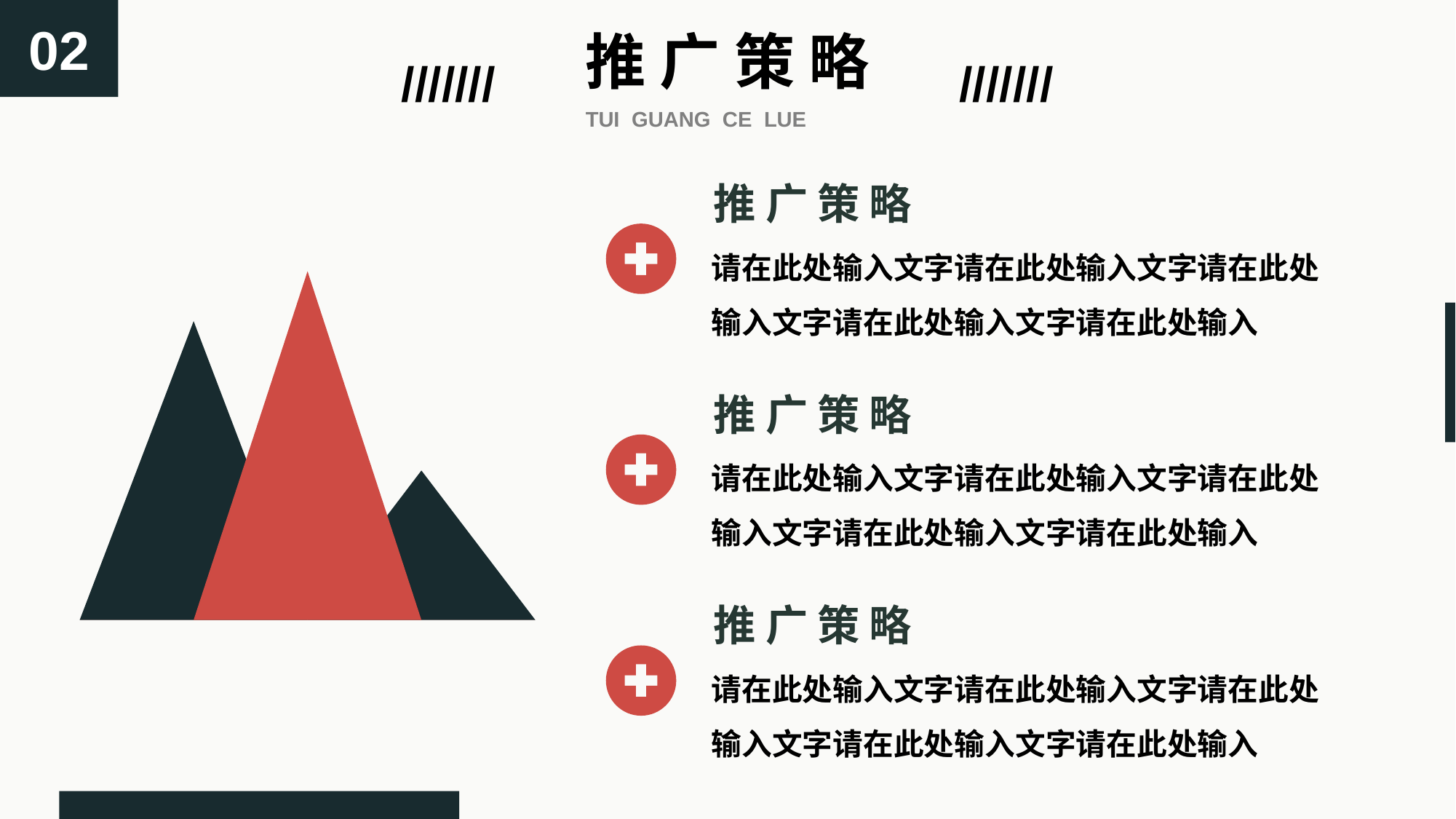

02
推 广 策 略
///////
///////
TUI  GUANG  CE  LUE
推 广 策 略
请在此处输入文字请在此处输入文字请在此处输入文字请在此处输入文字请在此处输入

### Chart

| Category | One | Two | Three |
|---|---|---|---|
| Data 1 | 0.0 | 0.0 | 0.0 |
| Data 2 | 0.0 | 24.0 | 0.0 |
| Data 3 | 28.0 | 0.0 | 0.0 |
| Data 4 | 0.0 | 0.0 | 12.0 |
| Data 5 | 0.0 | 0.0 | 0.0 |
推 广 策 略
请在此处输入文字请在此处输入文字请在此处输入文字请在此处输入文字请在此处输入

推 广 策 略
请在此处输入文字请在此处输入文字请在此处输入文字请在此处输入文字请在此处输入